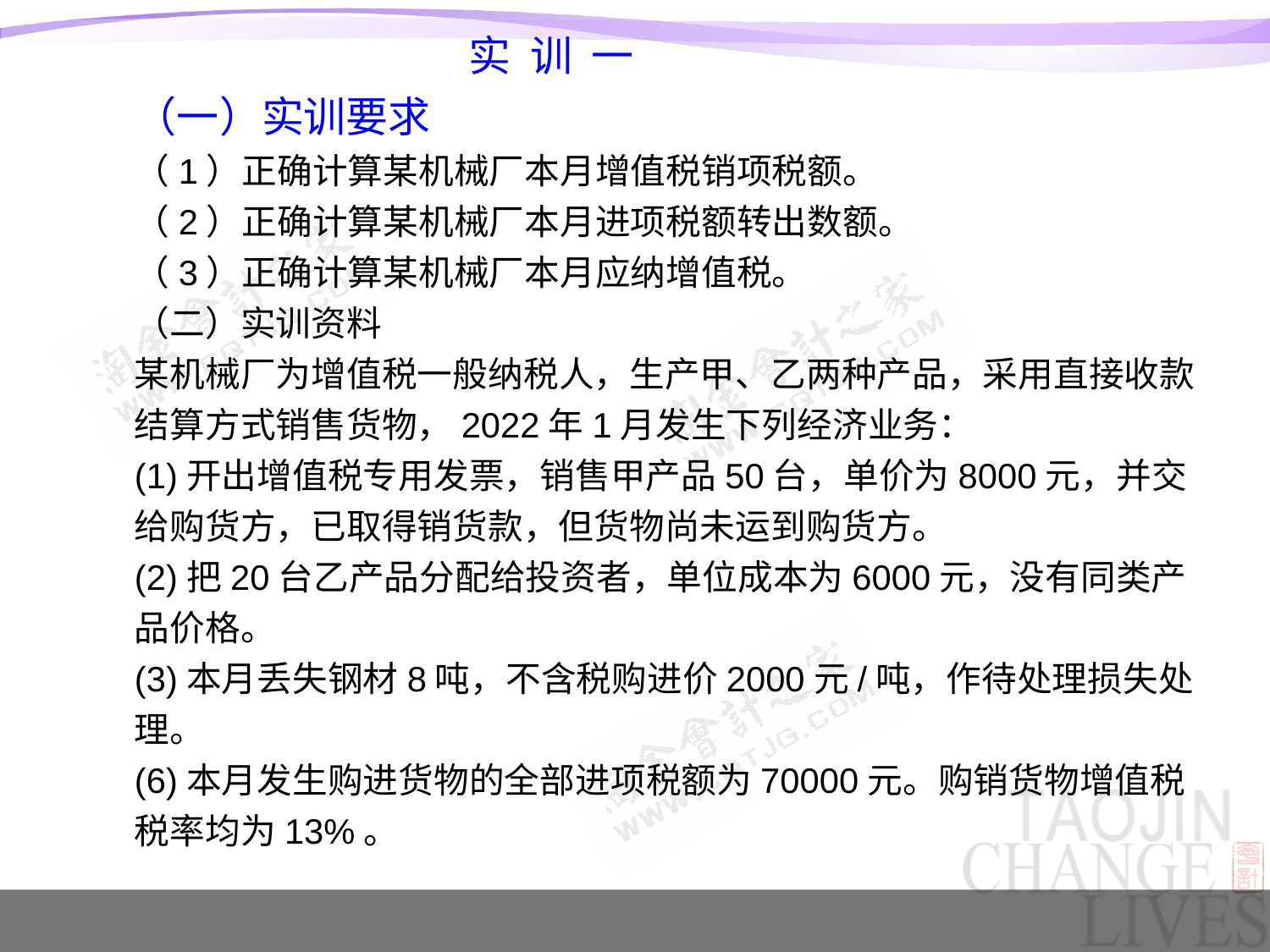

实  训  一（一）实训要求
（1）正确计算某机械厂本月增值税销项税额。（2）正确计算某机械厂本月进项税额转出数额。（3）正确计算某机械厂本月应纳增值税。（二）实训资料某机械厂为增值税一般纳税人，生产甲、乙两种产品，采用直接收款结算方式销售货物，2022年1月发生下列经济业务：(1)开出增值税专用发票，销售甲产品50台，单价为8000元，并交给购货方，已取得销货款，但货物尚未运到购货方。(2)把20台乙产品分配给投资者，单位成本为6000元，没有同类产品价格。(3)本月丢失钢材8吨，不含税购进价2000元/吨，作待处理损失处理。(6)本月发生购进货物的全部进项税额为70000元。购销货物增值税税率均为13%。